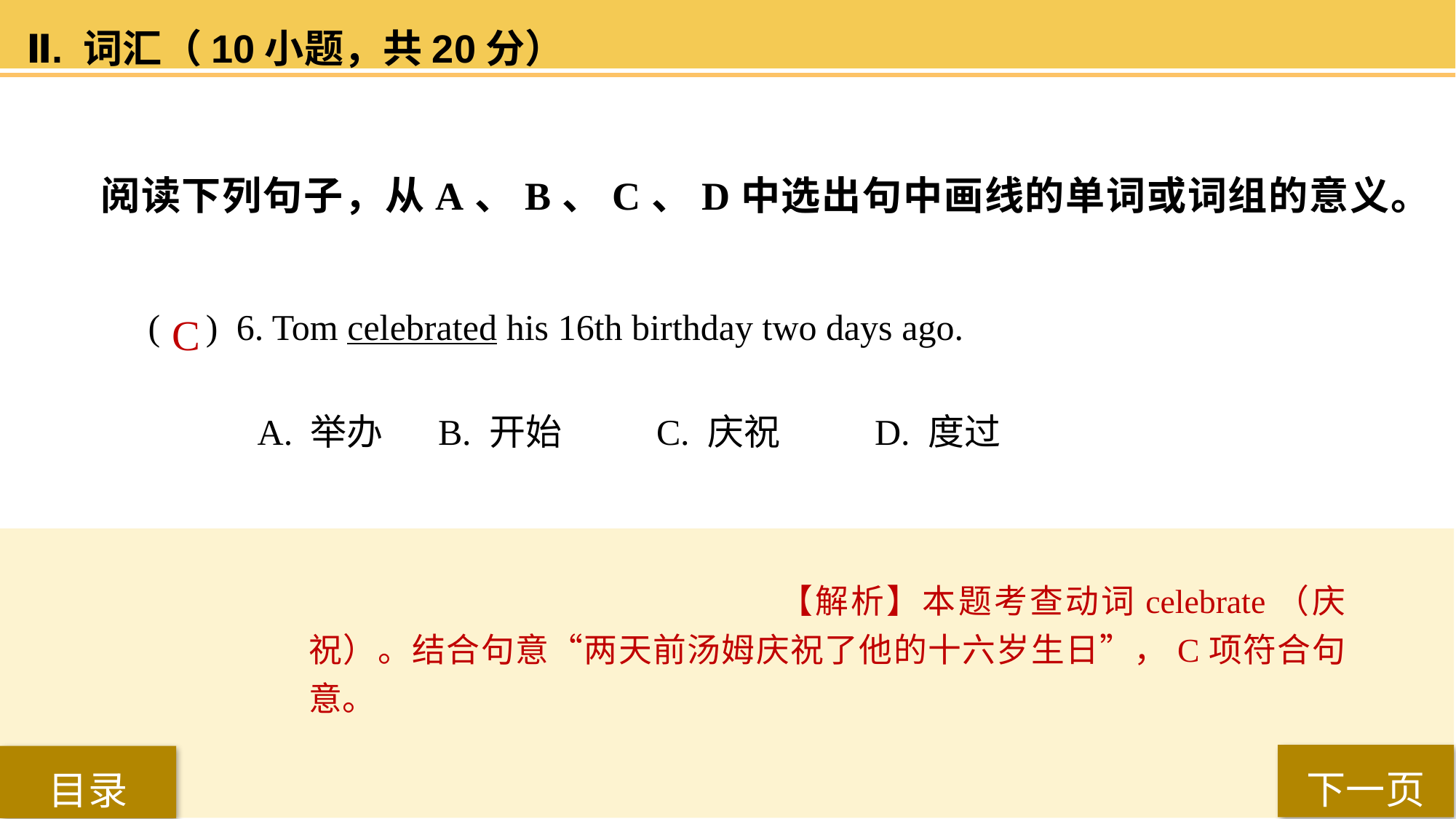

Ⅱ. 词汇（10小题，共20分）
阅读下列句子，从A、B、C、D中选出句中画线的单词或词组的意义。
(     )  6. Tom celebrated his 16th birthday two days ago.

A. 举办	 B. 开始	 C. 庆祝	 D. 度过
C
【解析】本题考查动词celebrate（庆祝）。结合句意“两天前汤姆庆祝了他的十六岁生日”，C项符合句意。